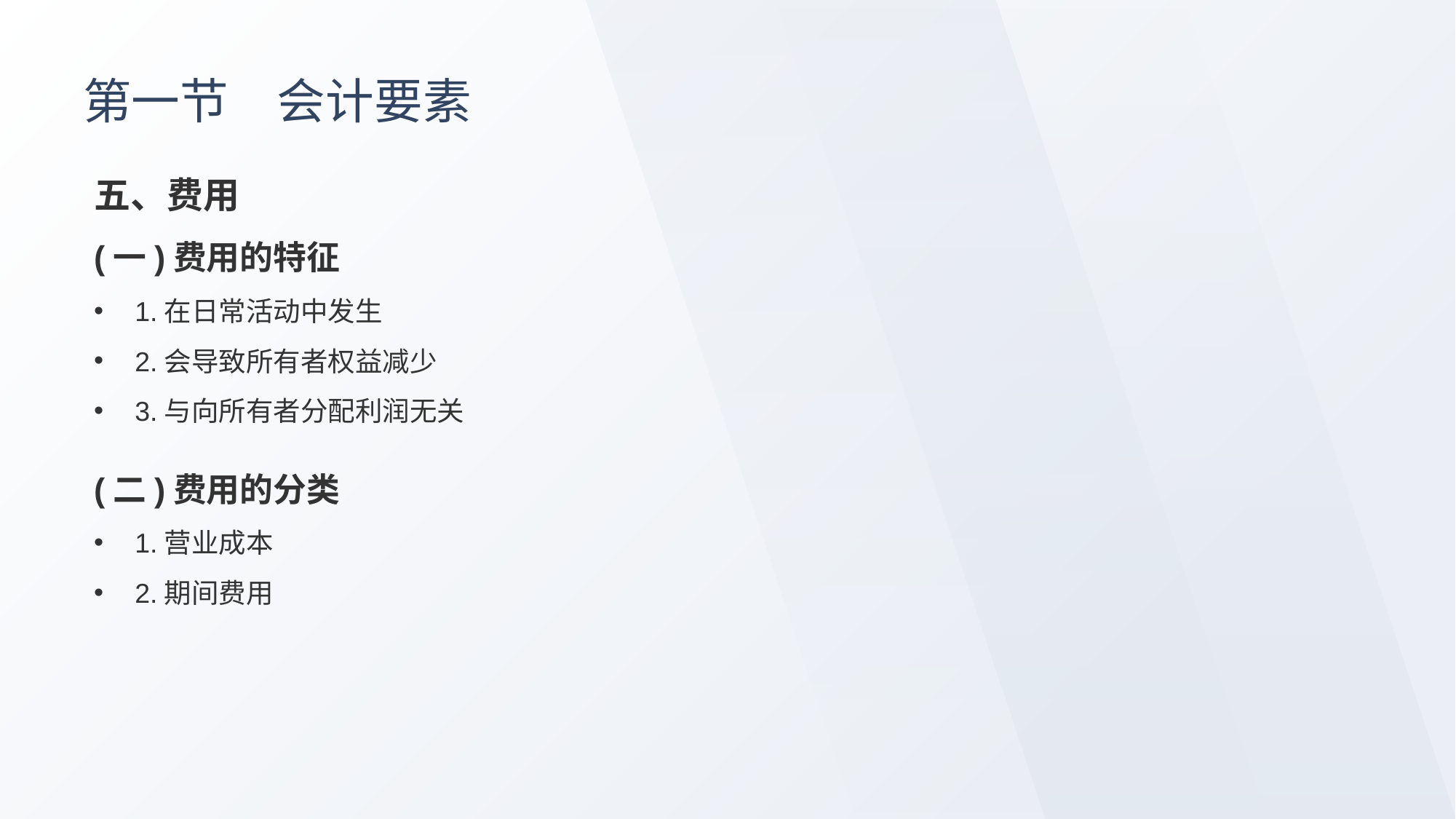

# 第一节　会计要素
五、费用
(一)费用的特征
1.在日常活动中发生
2.会导致所有者权益减少
3.与向所有者分配利润无关
(二)费用的分类
1.营业成本
2.期间费用